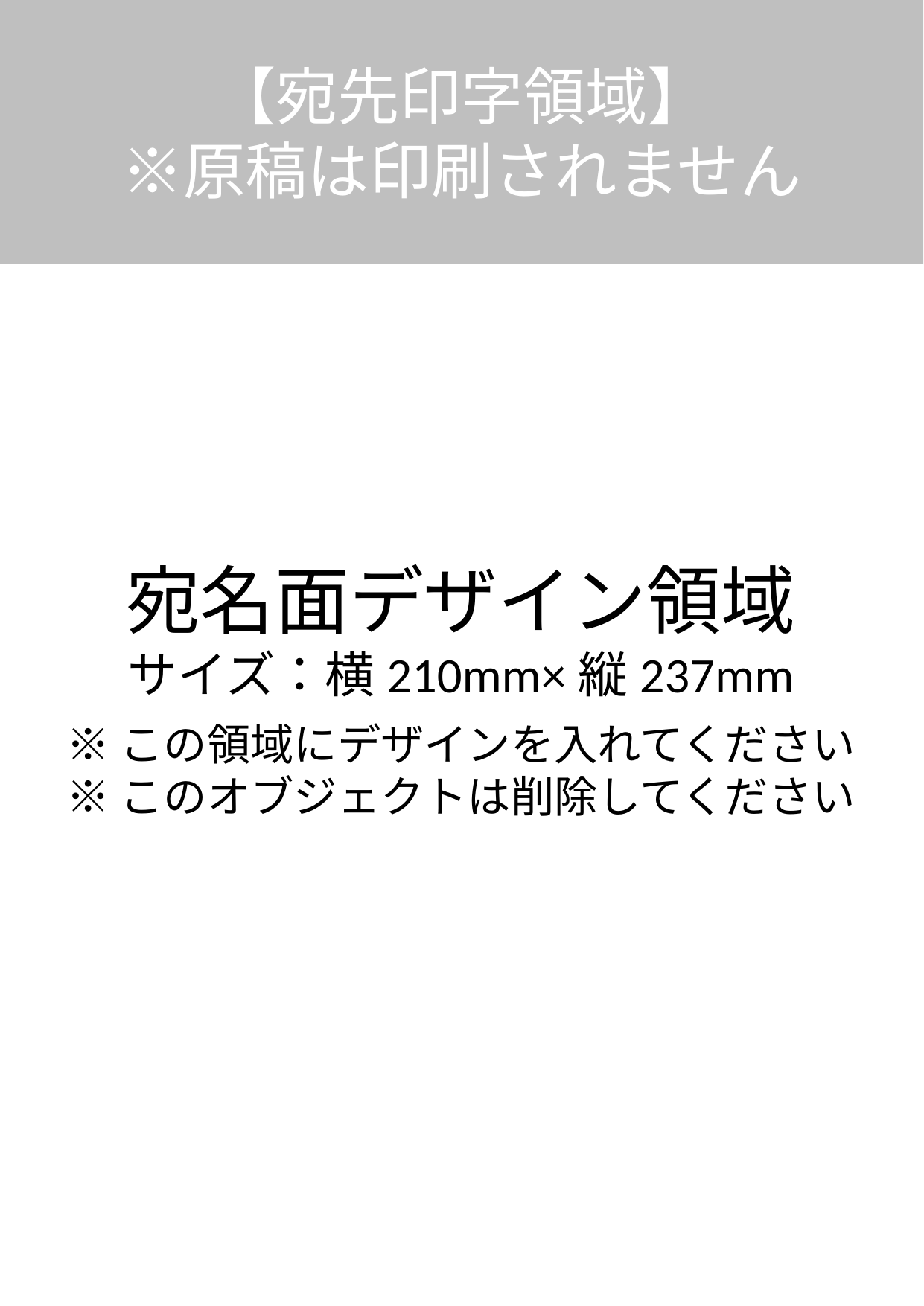

宛名面デザイン領域
サイズ：横210mm×縦237mm

※この領域にデザインを入れてください
※このオブジェクトは削除してください